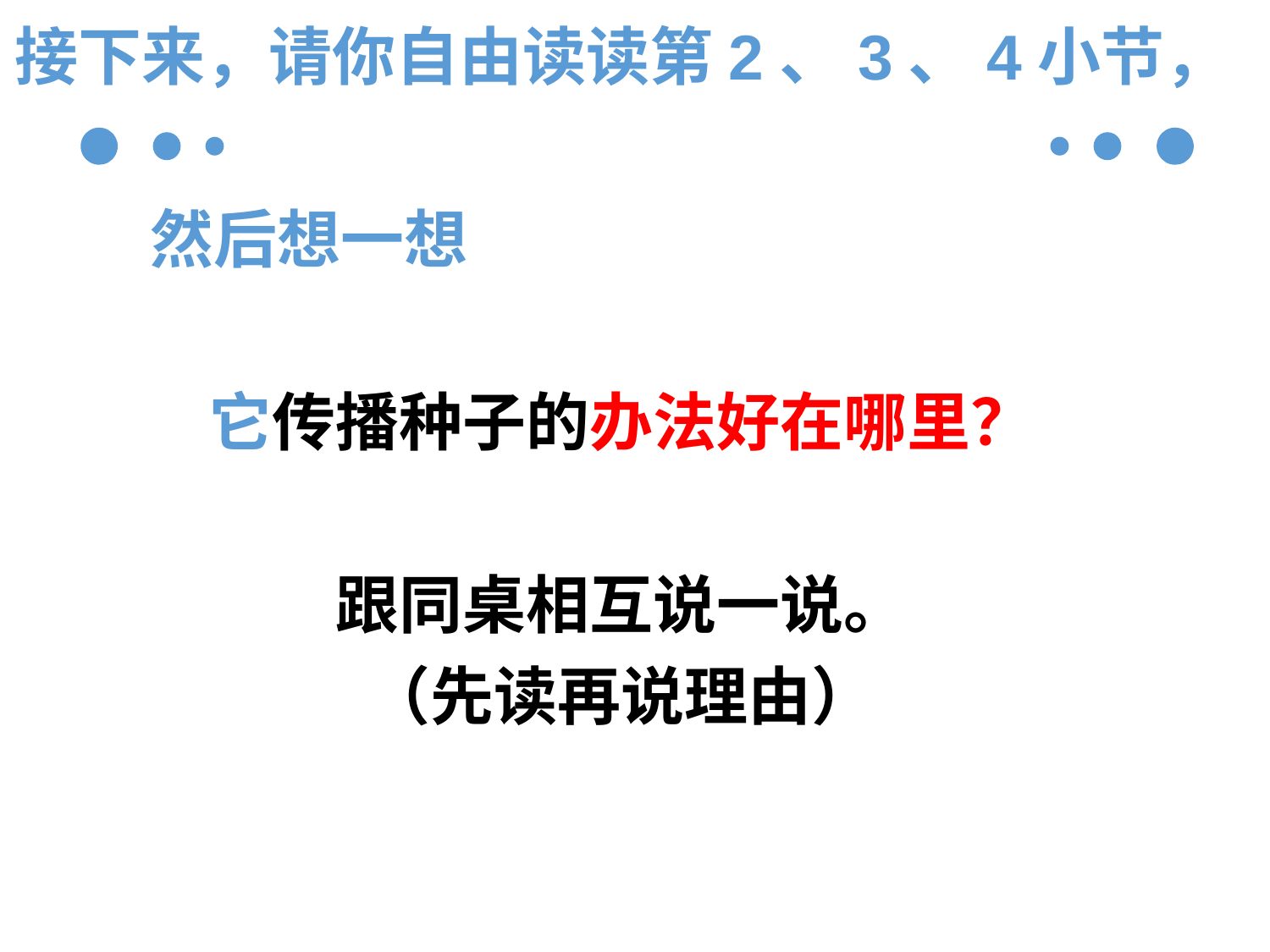

# 接下来，请你自由读读第2、3、4小节， 然后想一想哪位植物妈妈最能干? 它传播种子的办法好在哪里？ 跟同桌相互说一说。 （先读再说理由）